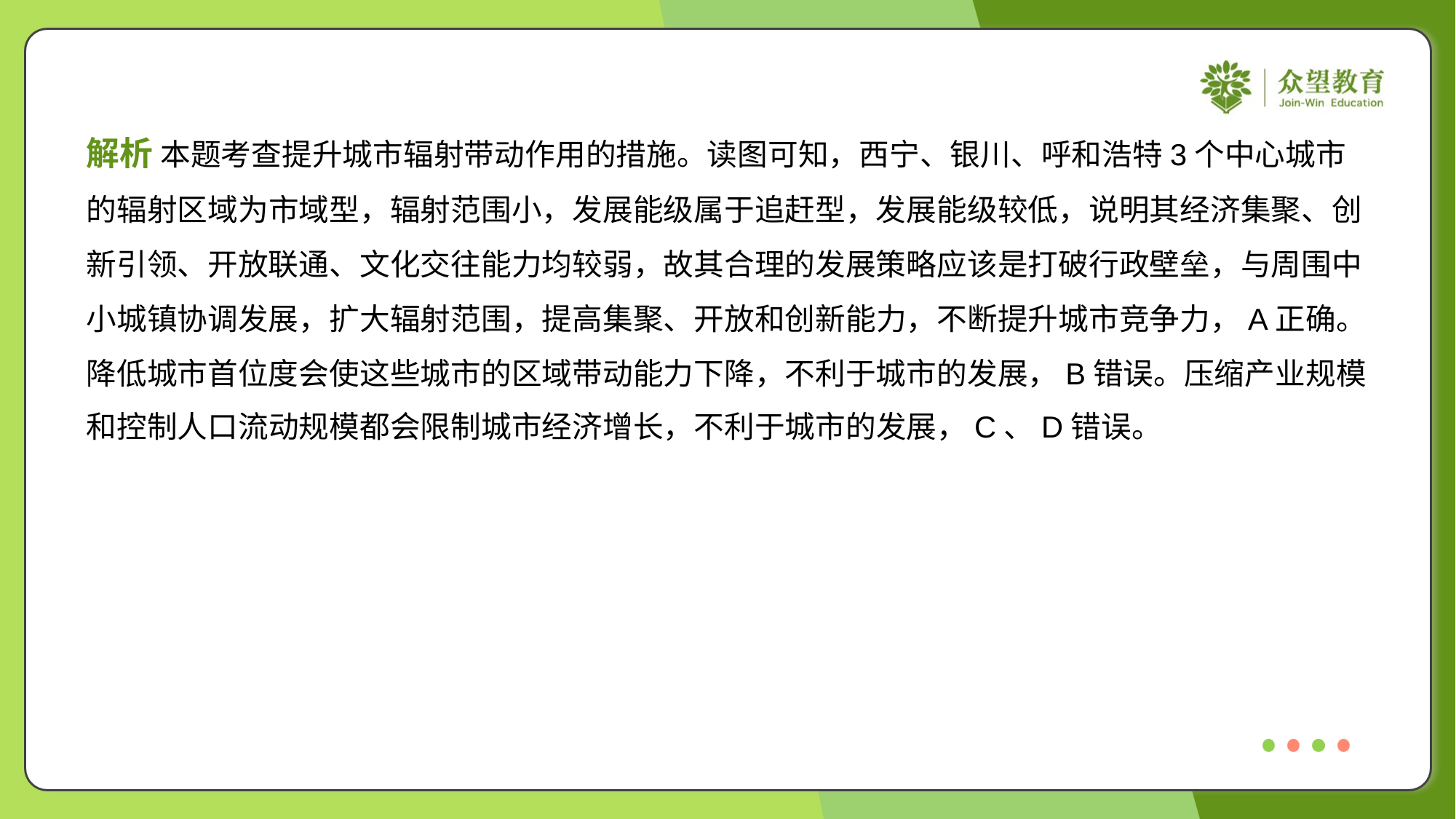

解析 本题考查提升城市辐射带动作用的措施。读图可知，西宁、银川、呼和浩特3个中心城市
的辐射区域为市域型，辐射范围小，发展能级属于追赶型，发展能级较低，说明其经济集聚、创
新引领、开放联通、文化交往能力均较弱，故其合理的发展策略应该是打破行政壁垒，与周围中
小城镇协调发展，扩大辐射范围，提高集聚、开放和创新能力，不断提升城市竞争力，A正确。
降低城市首位度会使这些城市的区域带动能力下降，不利于城市的发展，B错误。压缩产业规模
和控制人口流动规模都会限制城市经济增长，不利于城市的发展，C、D错误。